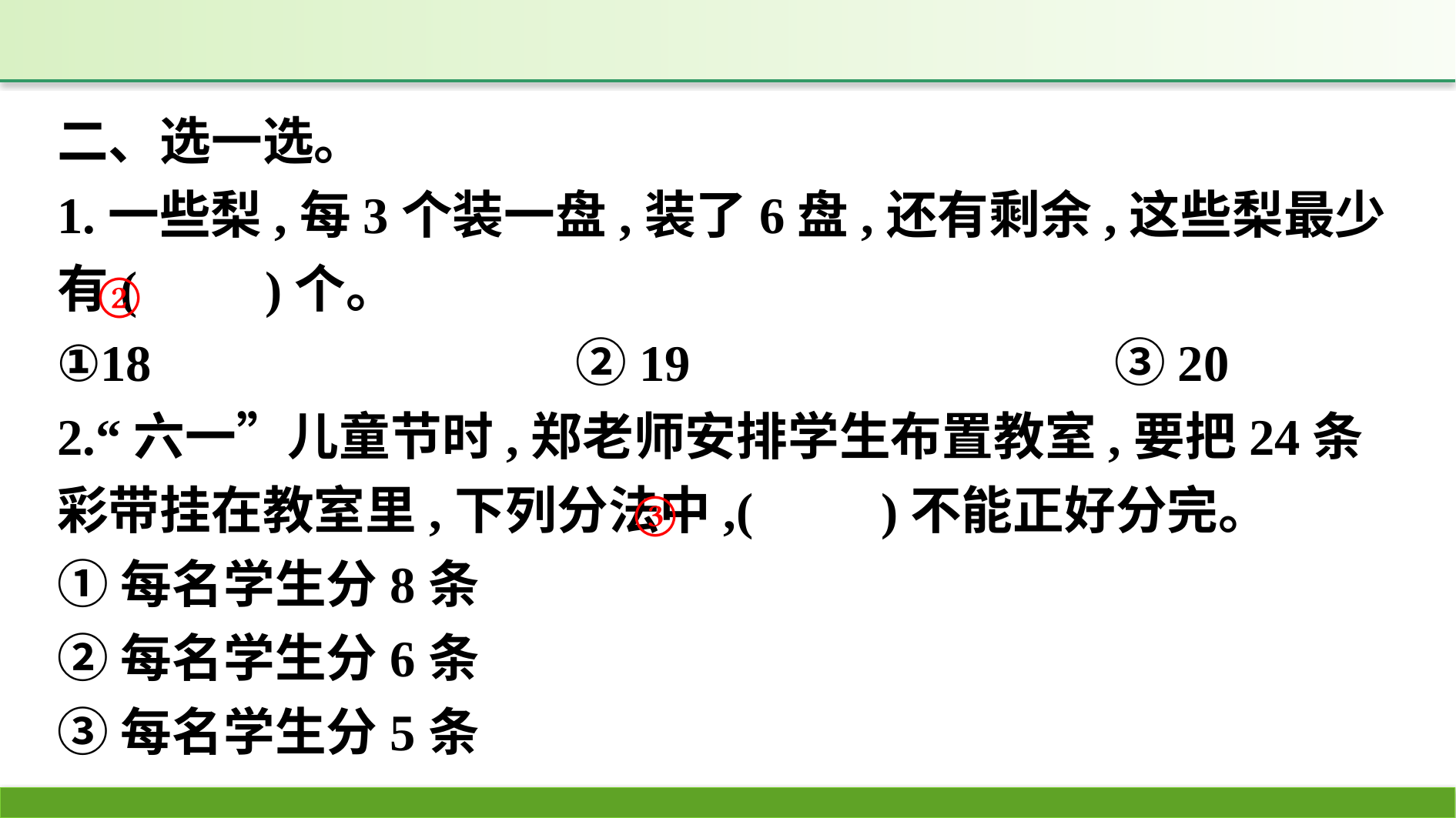

二、选一选。
1.一些梨,每3个装一盘,装了6盘,还有剩余,这些梨最少有(　　)个。
①18　　　　　　　　②19　　　　　　　　③20
2.“六一”儿童节时,郑老师安排学生布置教室,要把24条彩带挂在教室里,下列分法中,(　　)不能正好分完。
①每名学生分8条
②每名学生分6条
③每名学生分5条
②
③